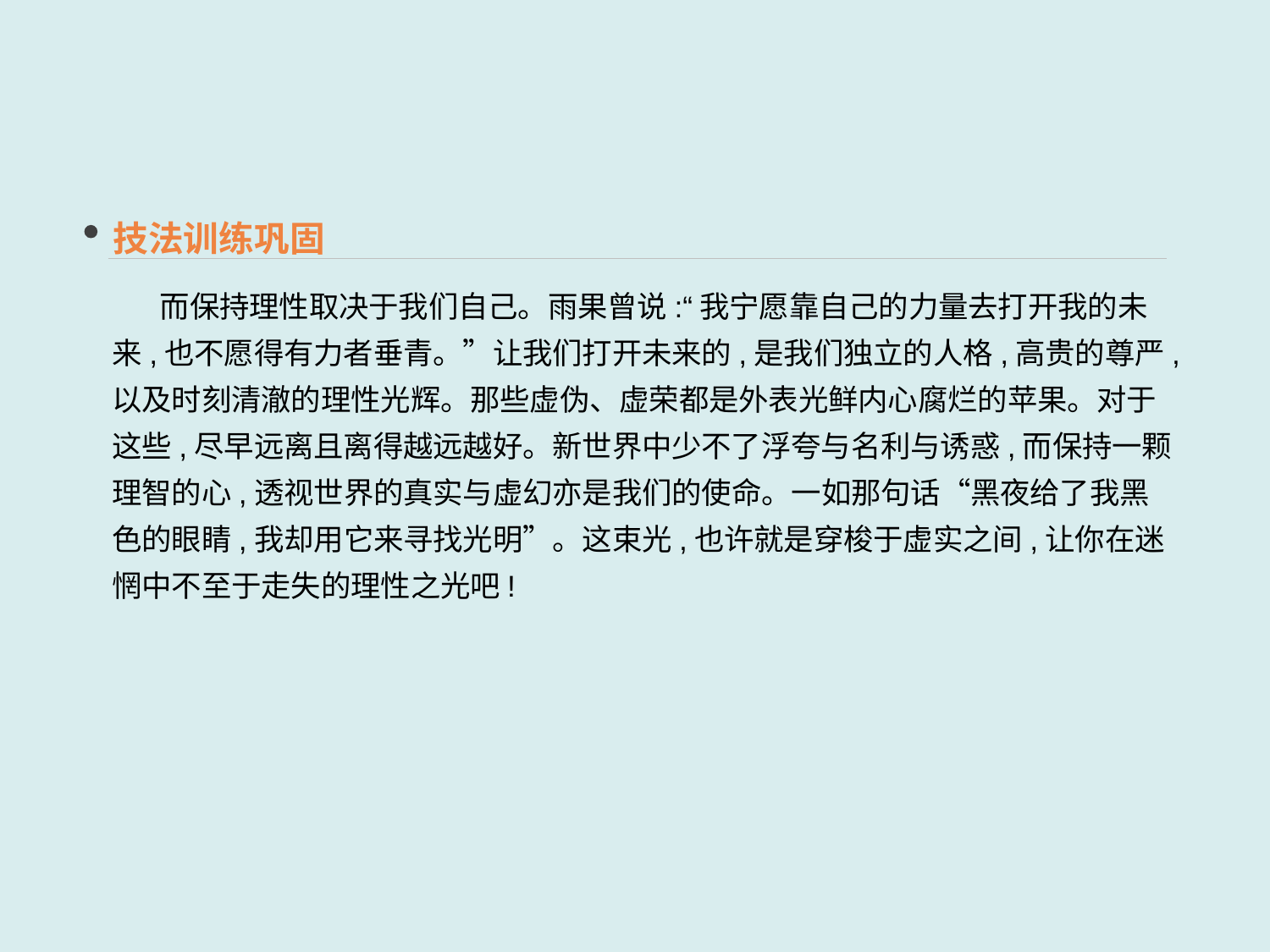

技法训练巩固

      而保持理性取决于我们自己。雨果曾说:“我宁愿靠自己的力量去打开我的未来,也不愿得有力者垂青。”让我们打开未来的,是我们独立的人格,高贵的尊严,以及时刻清澈的理性光辉。那些虚伪、虚荣都是外表光鲜内心腐烂的苹果。对于这些,尽早远离且离得越远越好。新世界中少不了浮夸与名利与诱惑,而保持一颗理智的心,透视世界的真实与虚幻亦是我们的使命。一如那句话“黑夜给了我黑色的眼睛,我却用它来寻找光明”。这束光,也许就是穿梭于虚实之间,让你在迷惘中不至于走失的理性之光吧!